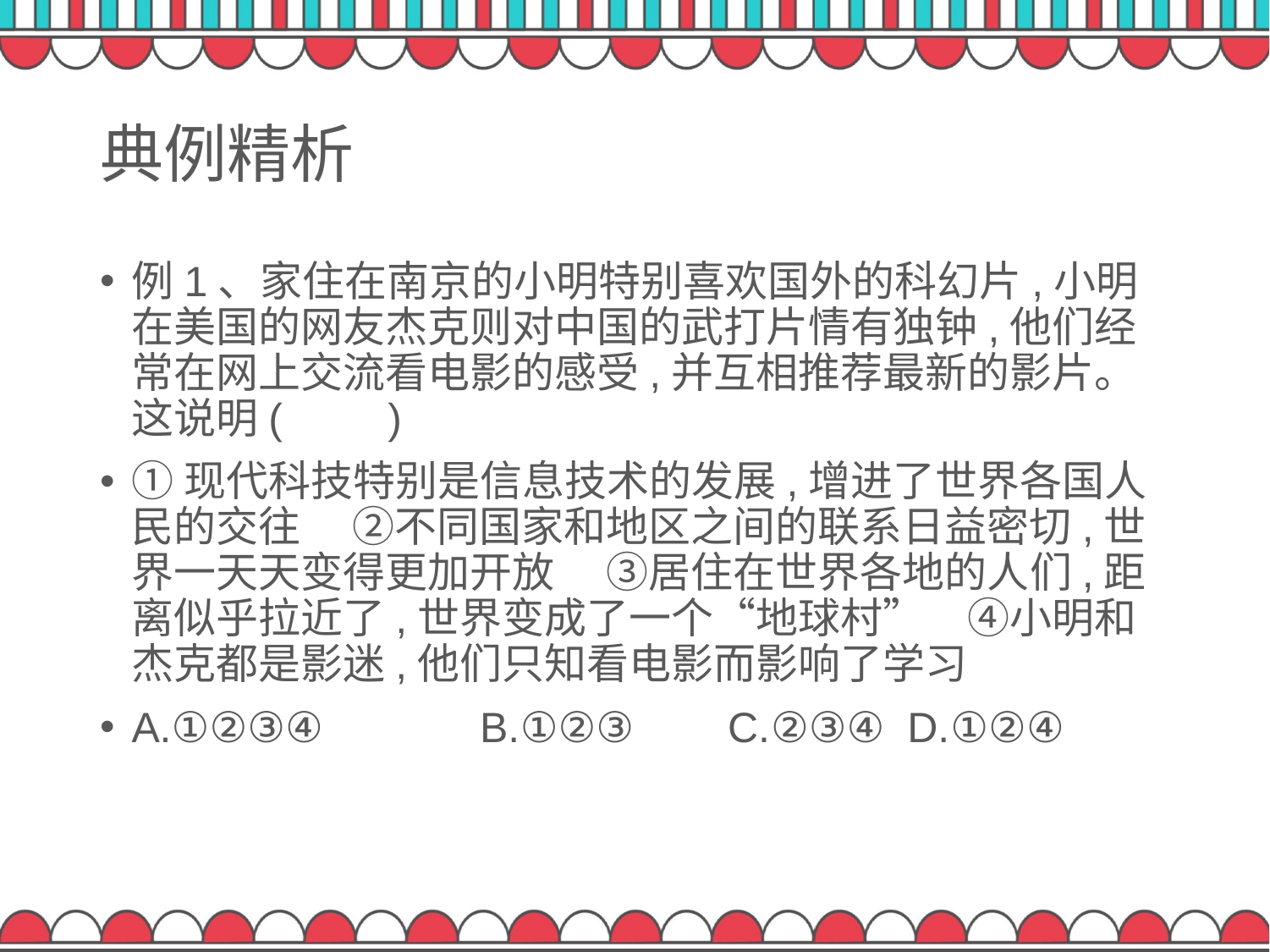

# 典例精析
例1、家住在南京的小明特别喜欢国外的科幻片,小明在美国的网友杰克则对中国的武打片情有独钟,他们经常在网上交流看电影的感受,并互相推荐最新的影片。这说明(　　)
①现代科技特别是信息技术的发展,增进了世界各国人民的交往　 ②不同国家和地区之间的联系日益密切,世界一天天变得更加开放 　③居住在世界各地的人们,距离似乎拉近了,世界变成了一个“地球村”　④小明和杰克都是影迷,他们只知看电影而影响了学习
A.①②③④	        B.①②③        C.②③④  D.①②④